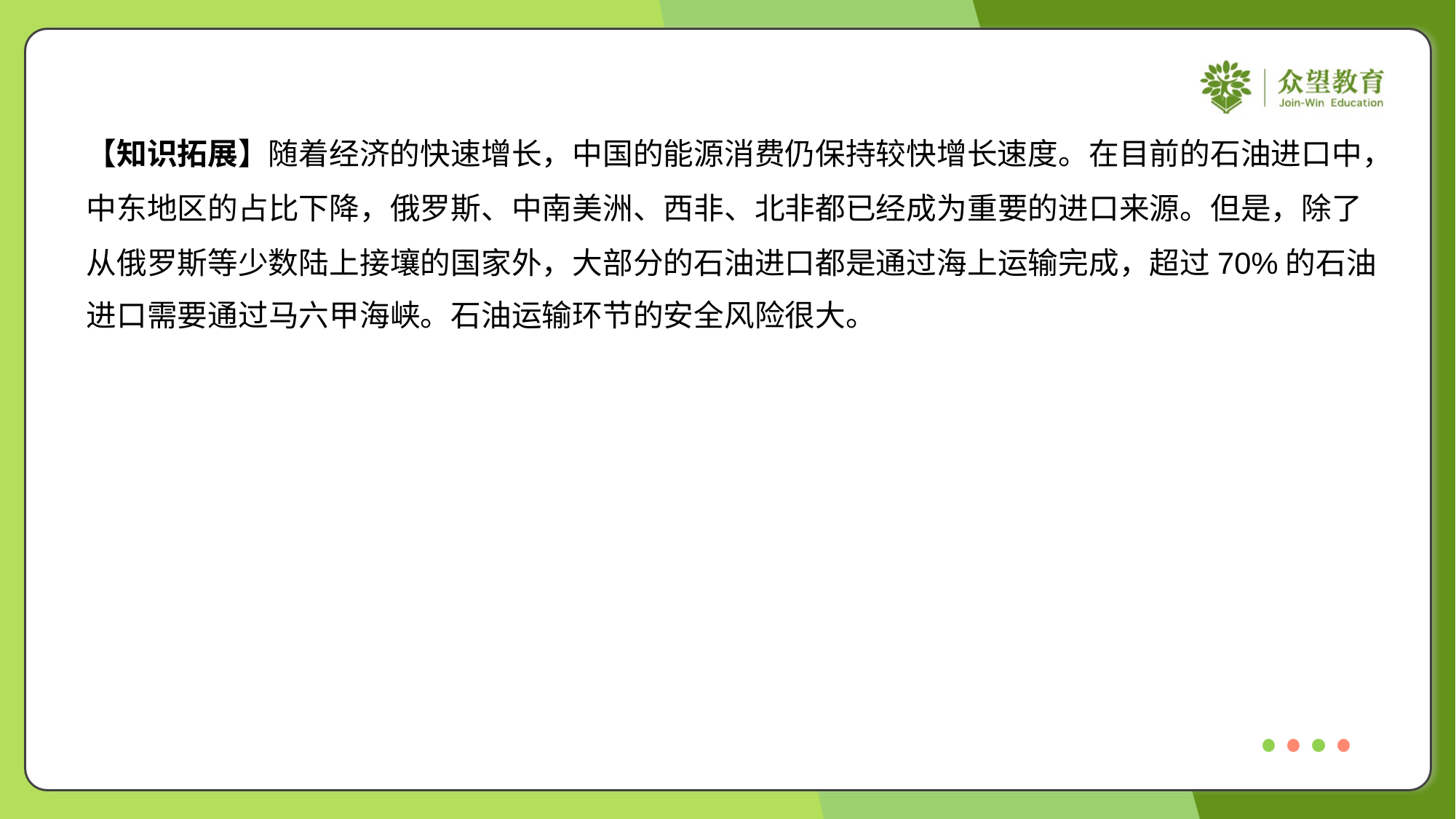

【知识拓展】随着经济的快速增长，中国的能源消费仍保持较快增长速度。在目前的石油进口中，
中东地区的占比下降，俄罗斯、中南美洲、西非、北非都已经成为重要的进口来源。但是，除了
从俄罗斯等少数陆上接壤的国家外，大部分的石油进口都是通过海上运输完成，超过70%的石油
进口需要通过马六甲海峡。石油运输环节的安全风险很大。